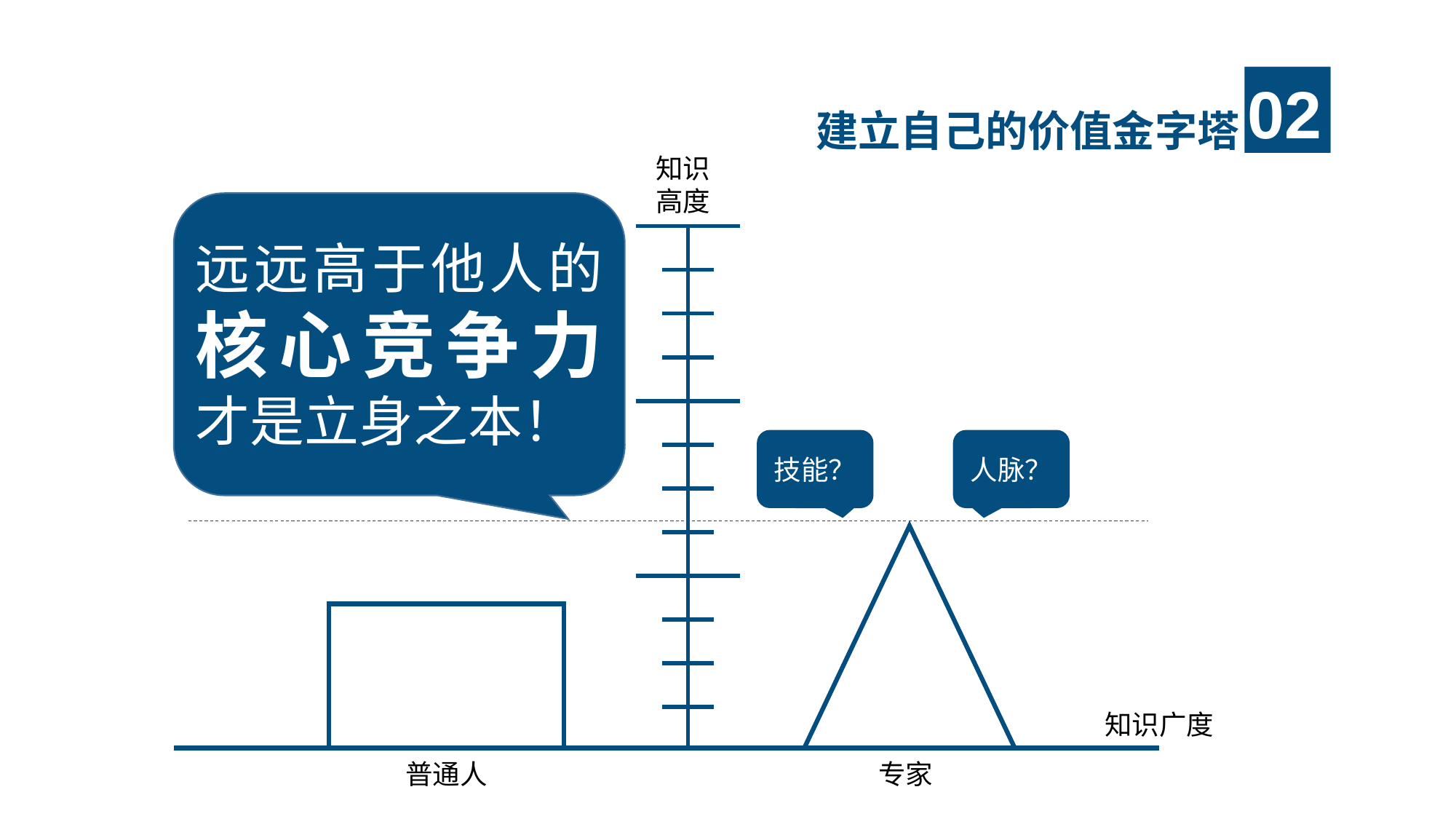

建立自己的价值金字塔
知识高度

远远高于他人的核心竞争力才是立身之本！
|  |  |  |  |
| --- | --- | --- | --- |
|  |  |  |  |
|  |  |  |  |
|  |  |  |  |
|  |  |  |  |
|  |  |  |  |
|  |  |  |  |
|  |  |  |  |
|  |  |  |  |
|  |  |  |  |
|  |  |  |  |
|  |  |  |  |
技能？
人脉？

知识广度
普通人
专家